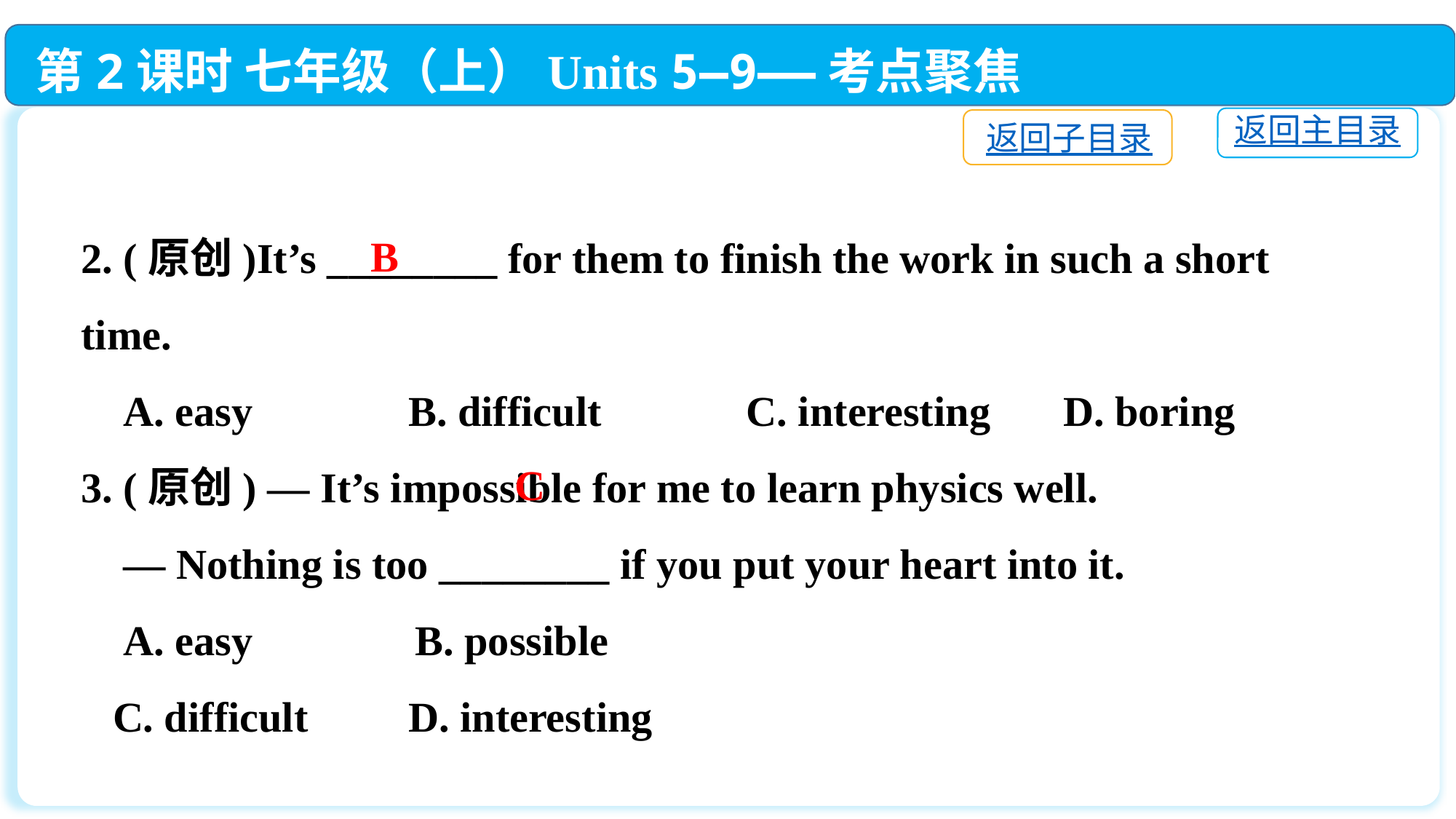

第2课时 七年级（上）Units 5—9——考点聚焦

返回主目录

返回子目录
2. (原创)It’s ________ for them to finish the work in such a short time.
    A. easy 	 	B. difficult     	 C. interesting　	D. boring
3. (原创) — It’s impossible for me to learn physics well.
    — Nothing is too ________ if you put your heart into it.
    A. easy	           B. possible
   C. difficult	D. interesting
B
C